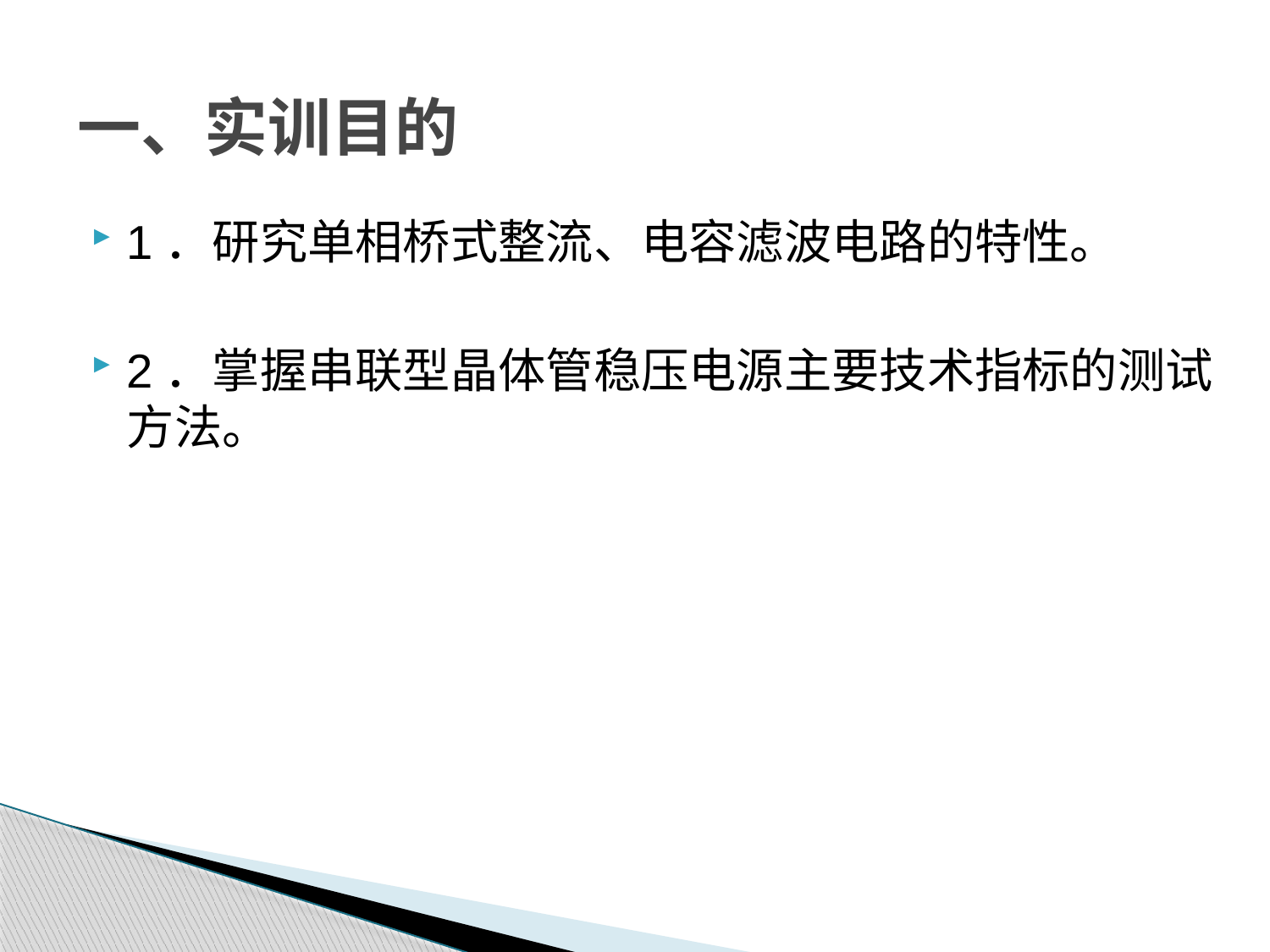

# 一、实训目的
1．研究单相桥式整流、电容滤波电路的特性。

2．掌握串联型晶体管稳压电源主要技术指标的测试 方法。